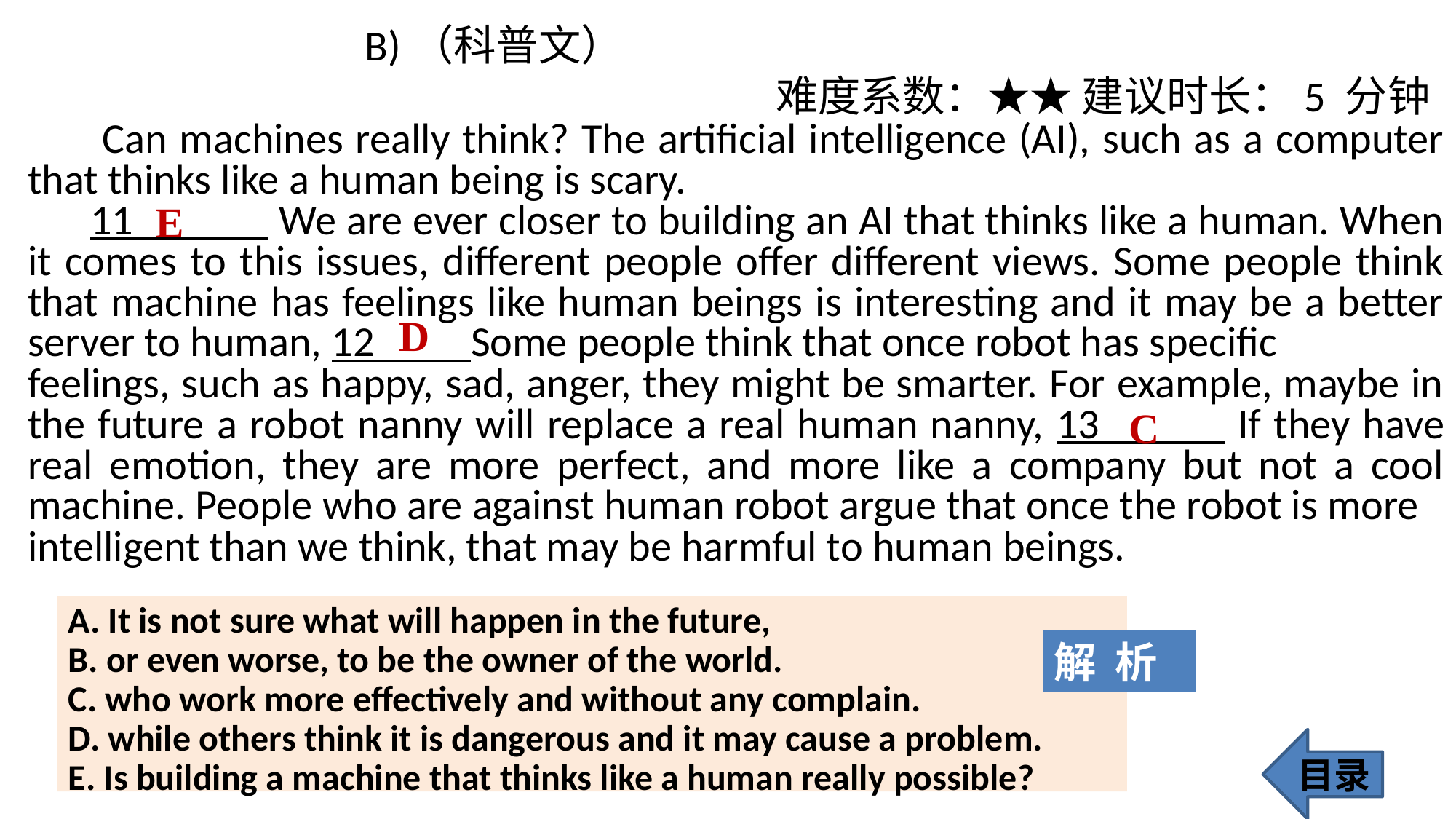

B)（科普文）
                                                                              难度系数：★★ 建议时长：5 分钟
      Can machines really think? The artificial intelligence (AI), such as a computer that thinks like a human being is scary.
      11              We are ever closer to building an AI that thinks like a human. When it comes to this issues, different people offer different views. Some people think that machine has feelings like human beings is interesting and it may be a better server to human, 12          Some people think that once robot has specific
feelings, such as happy, sad, anger, they might be smarter. For example, maybe in the future a robot nanny will replace a real human nanny, 13           If they have real emotion, they are more perfect, and more like a company but not a cool machine. People who are against human robot argue that once the robot is more
intelligent than we think, that may be harmful to human beings.
E
D
C
A. It is not sure what will happen in the future,
B. or even worse, to be the owner of the world.
C. who work more effectively and without any complain.
D. while others think it is dangerous and it may cause a problem.
E. Is building a machine that thinks like a human really possible?
解  析
目录
131